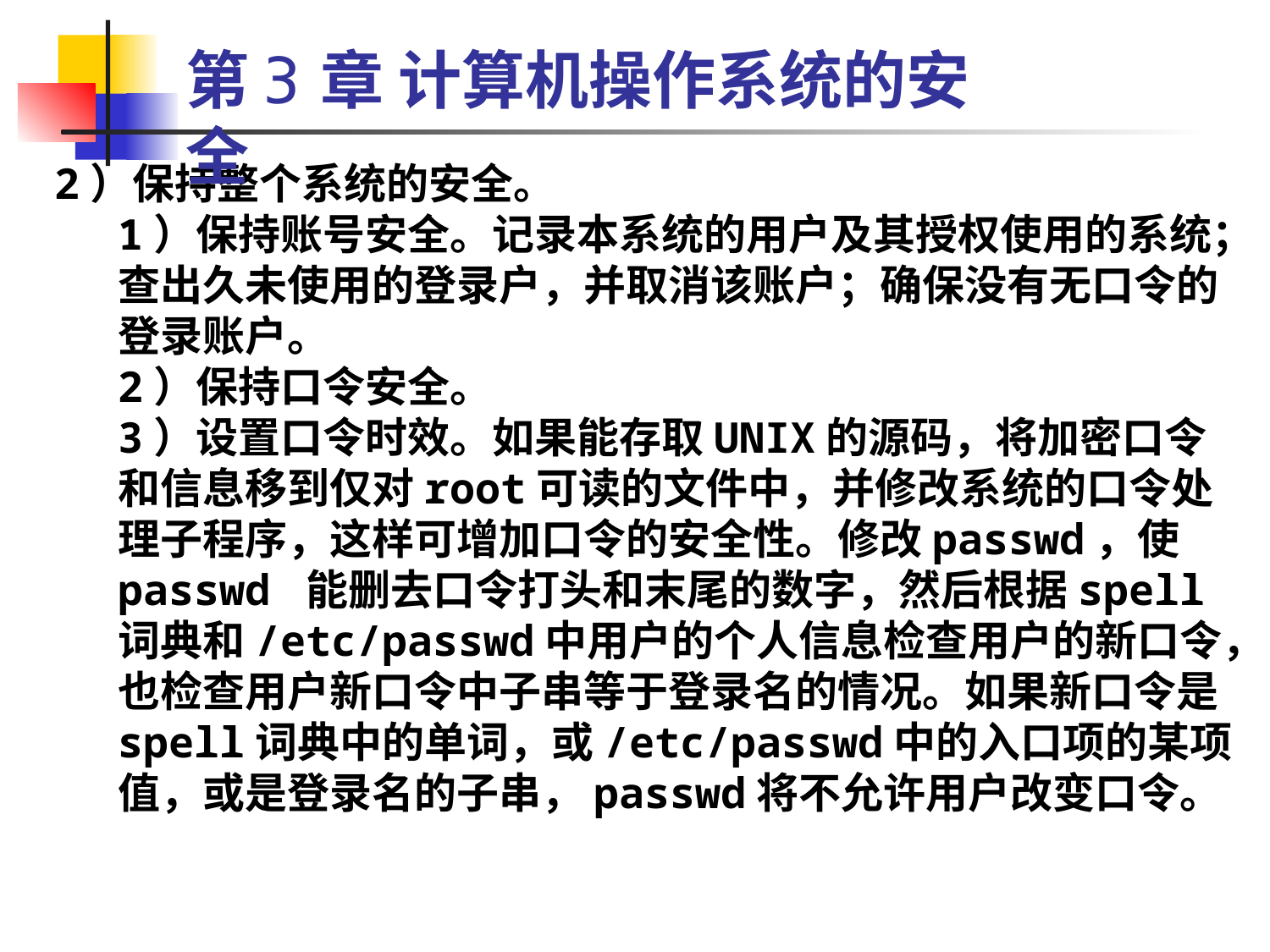

3.2  UNIX系统的安全性
第3章 计算机操作系统的安全
2）保持整个系统的安全。
1）保持账号安全。记录本系统的用户及其授权使用的系统；查出久未使用的登录户，并取消该账户；确保没有无口令的登录账户。
2）保持口令安全。
3）设置口令时效。如果能存取UNIX的源码，将加密口令和信息移到仅对root可读的文件中，并修改系统的口令处理子程序，这样可增加口令的安全性。修改passwd，使passwd 能删去口令打头和末尾的数字，然后根据spell词典和/etc/passwd中用户的个人信息检查用户的新口令，也检查用户新口令中子串等于登录名的情况。如果新口令是spell词典中的单词，或/etc/passwd中的入口项的某项值，或是登录名的子串，passwd将不允许用户改变口令。